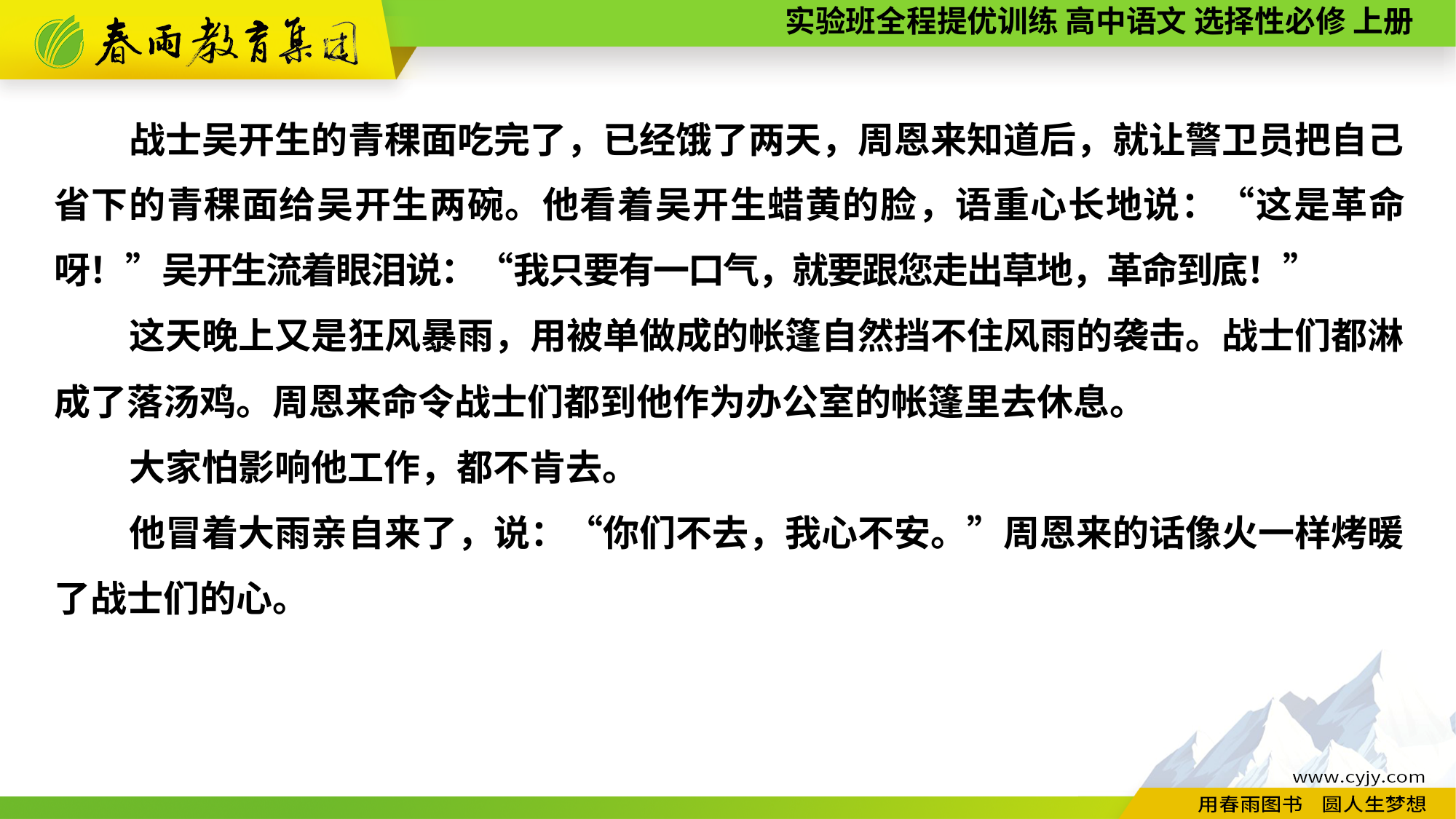

战士吴开生的青稞面吃完了，已经饿了两天，周恩来知道后，就让警卫员把自己省下的青稞面给吴开生两碗。他看着吴开生蜡黄的脸，语重心长地说：“这是革命呀！”吴开生流着眼泪说：“我只要有一口气，就要跟您走出草地，革命到底！”
这天晚上又是狂风暴雨，用被单做成的帐篷自然挡不住风雨的袭击。战士们都淋成了落汤鸡。周恩来命令战士们都到他作为办公室的帐篷里去休息。
大家怕影响他工作，都不肯去。
他冒着大雨亲自来了，说：“你们不去，我心不安。”周恩来的话像火一样烤暖了战士们的心。